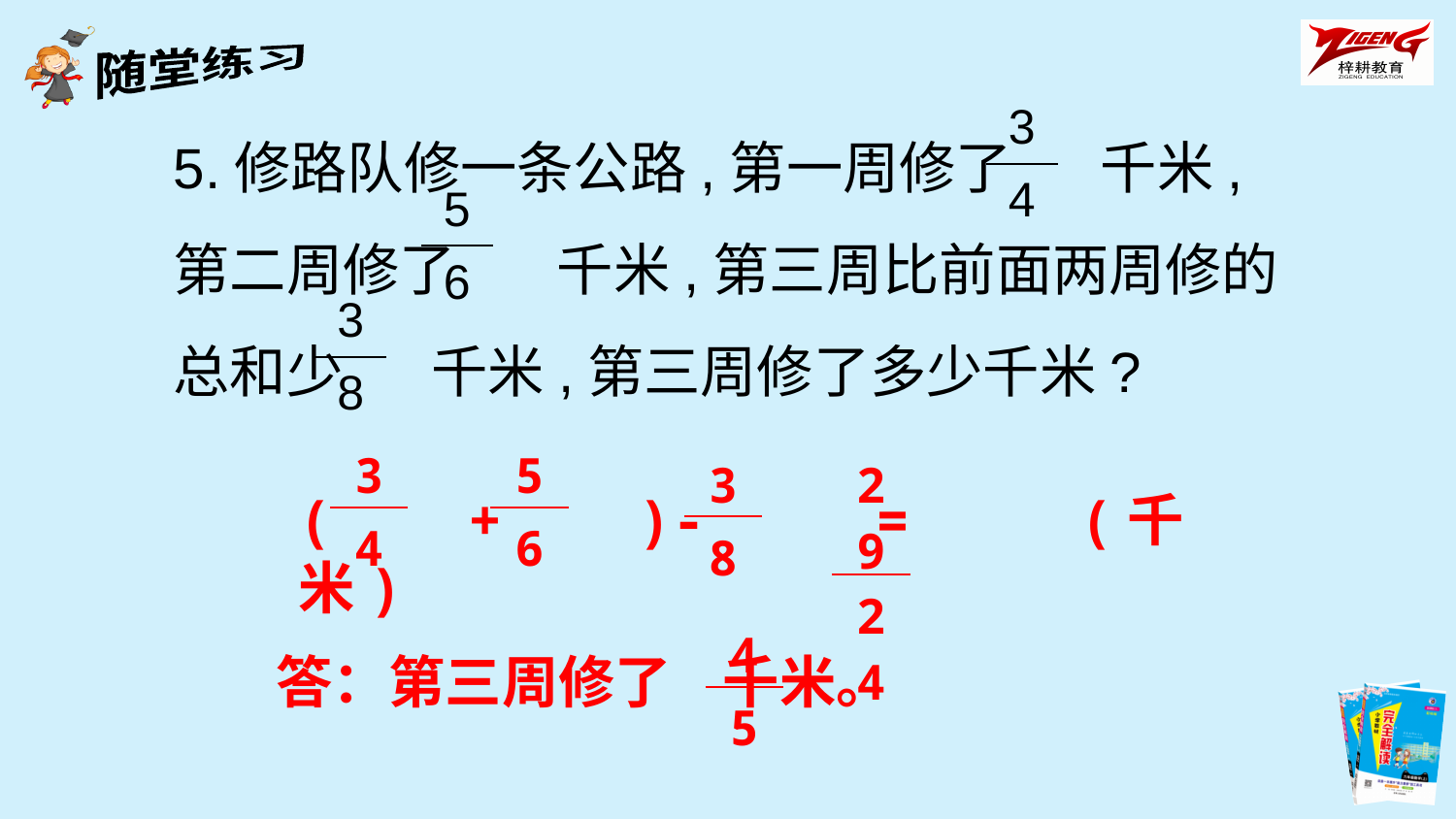

5.修路队修一条公路,第一周修了       千米,第二周修了        千米,第三周比前面两周修的总和少       千米,第三周修了多少千米?
| 3 |
| --- |
| 4 |
| 5 |
| --- |
| 6 |
| 3 |
| --- |
| 8 |
| 3 |
| --- |
| 4 |
| 5 |
| --- |
| 6 |
| 3 |
| --- |
| 8 |
| 29 |
| --- |
| 24 |
(    +    )-     =     (千米)
| 4 |
| --- |
| 5 |
答：第三周修了    千米。